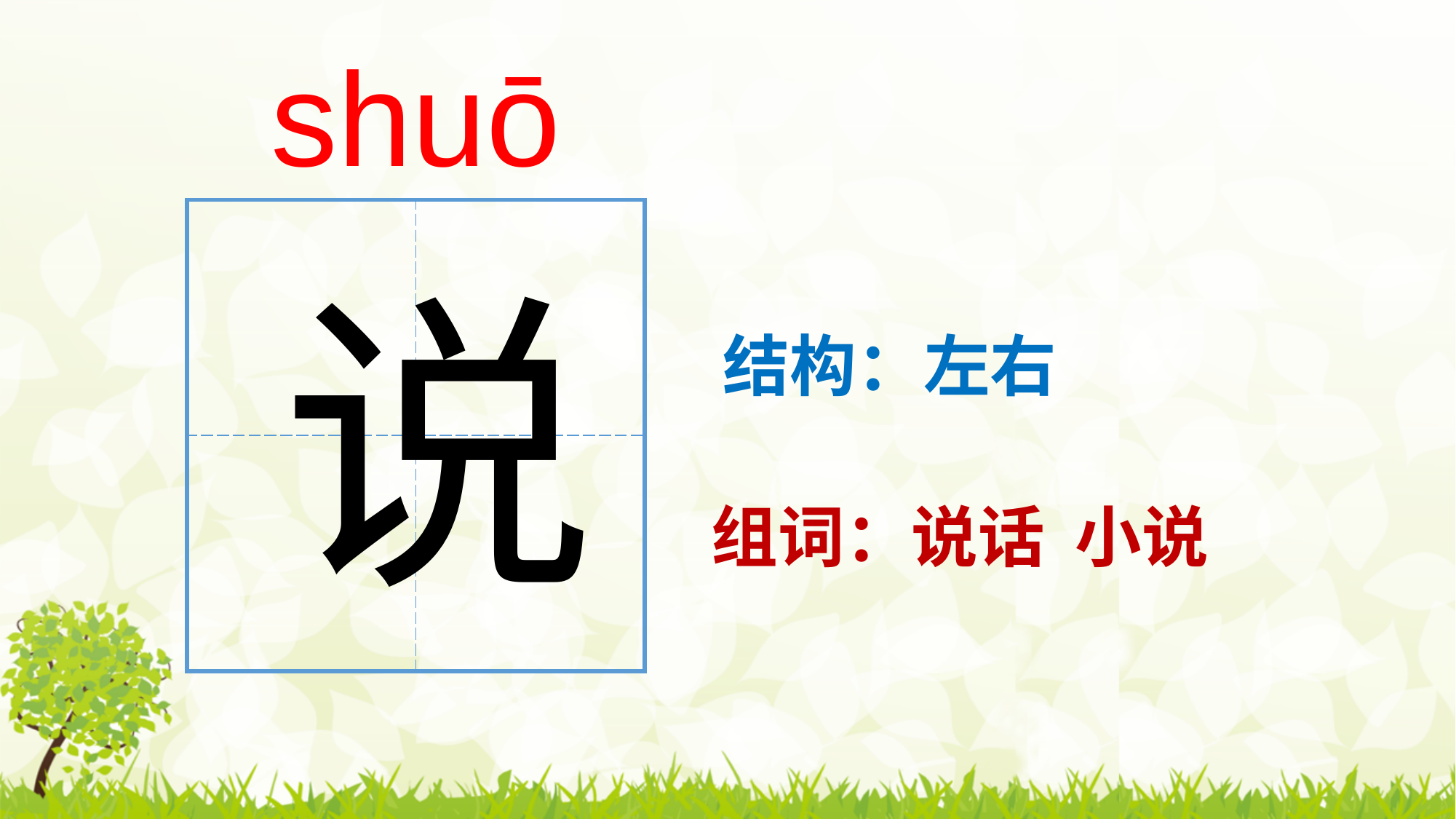

shuō
|  |  |
| --- | --- |
|  |  |
说
结构：左右

组词：说话  小说